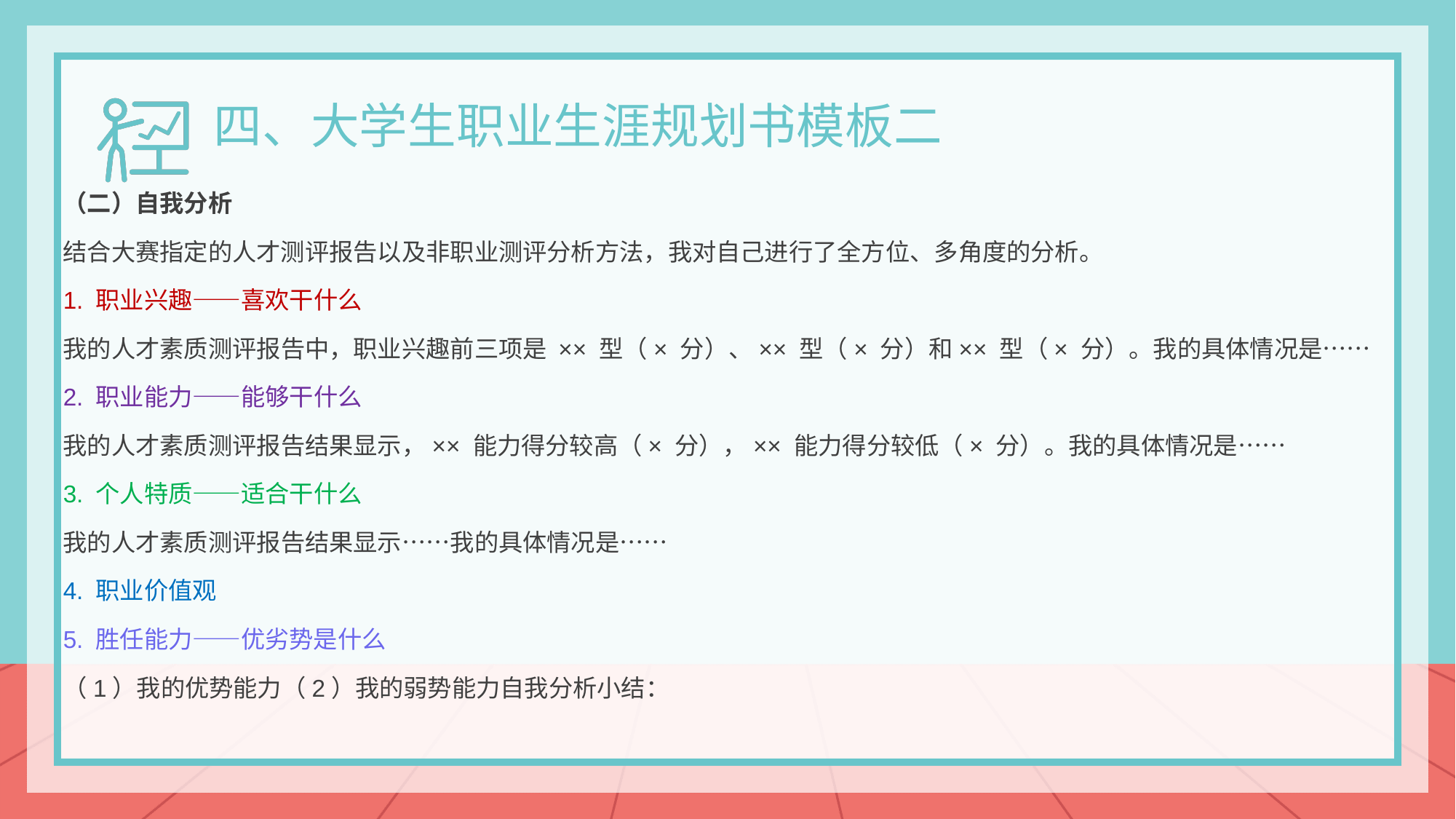

四、大学生职业生涯规划书模板二
（二）自我分析
结合大赛指定的人才测评报告以及非职业测评分析方法，我对自己进行了全方位、多角度的分析。
1. 职业兴趣——喜欢干什么
我的人才素质测评报告中，职业兴趣前三项是 ×× 型（× 分）、×× 型（× 分）和×× 型（× 分）。我的具体情况是……
2. 职业能力——能够干什么
我的人才素质测评报告结果显示，×× 能力得分较高（× 分），×× 能力得分较低（× 分）。我的具体情况是……
3. 个人特质——适合干什么
我的人才素质测评报告结果显示……我的具体情况是……
4. 职业价值观
5. 胜任能力——优劣势是什么
（1）我的优势能力（2）我的弱势能力自我分析小结：